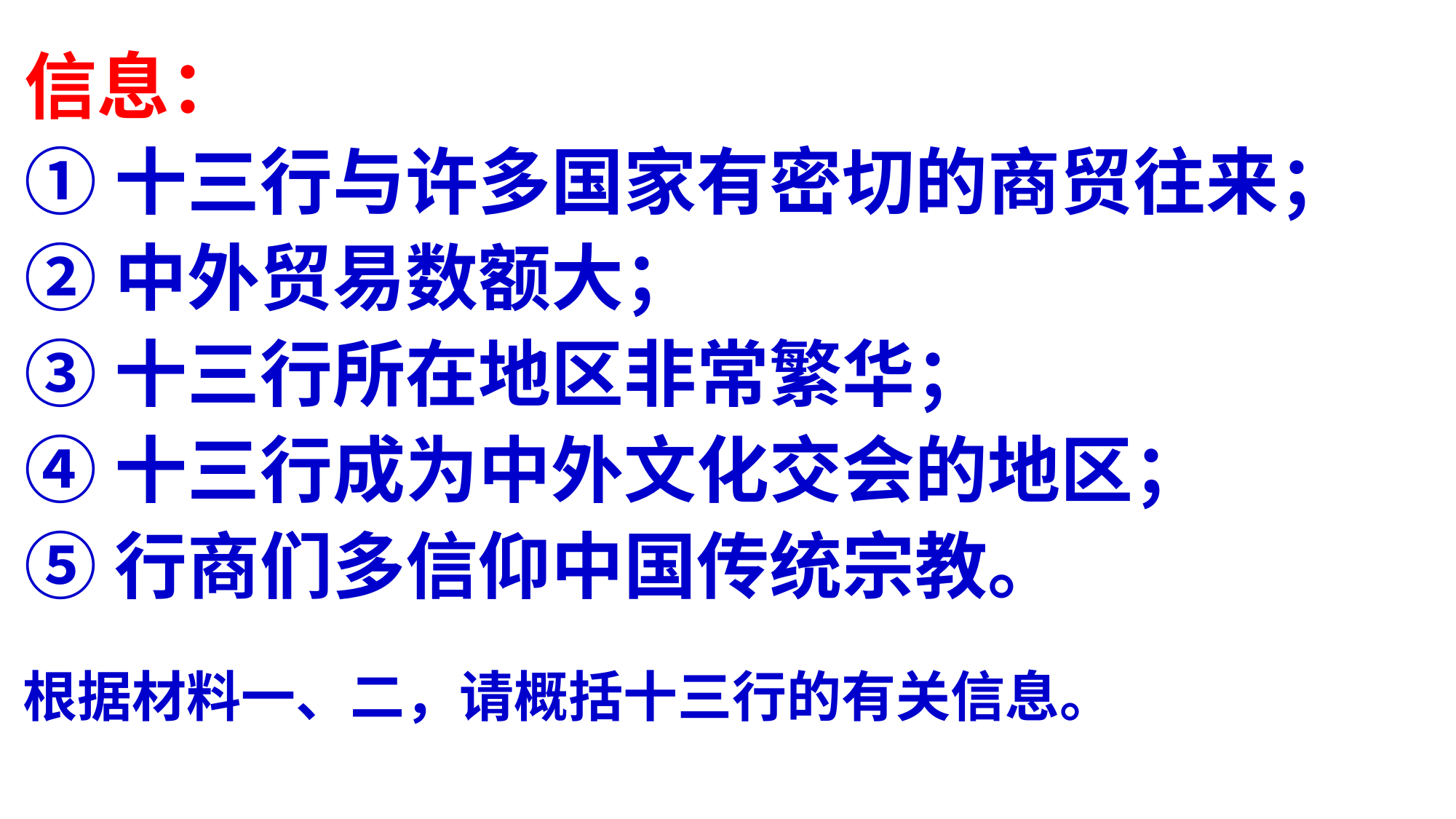

材料一：18世纪末、19世纪初的广州十三行商馆的情景是这样的：商馆前的广场上，美国、英国等国家的国旗迎风飘扬；有一座观音庙和一栋五层的镇海楼。
材料二：1822年发生在十三行的一场大火持续七昼夜，大火中熔化的洋银满街流淌，竟流出一二里地，大火烧毁的财物价值4000万两白银。
                                      ——《清代广州十三行纪略》
信息：
①十三行与许多国家有密切的商贸往来；
②中外贸易数额大；
③十三行所在地区非常繁华；
④十三行成为中外文化交会的地区；
⑤行商们多信仰中国传统宗教。
根据材料一、二，请概括十三行的有关信息。